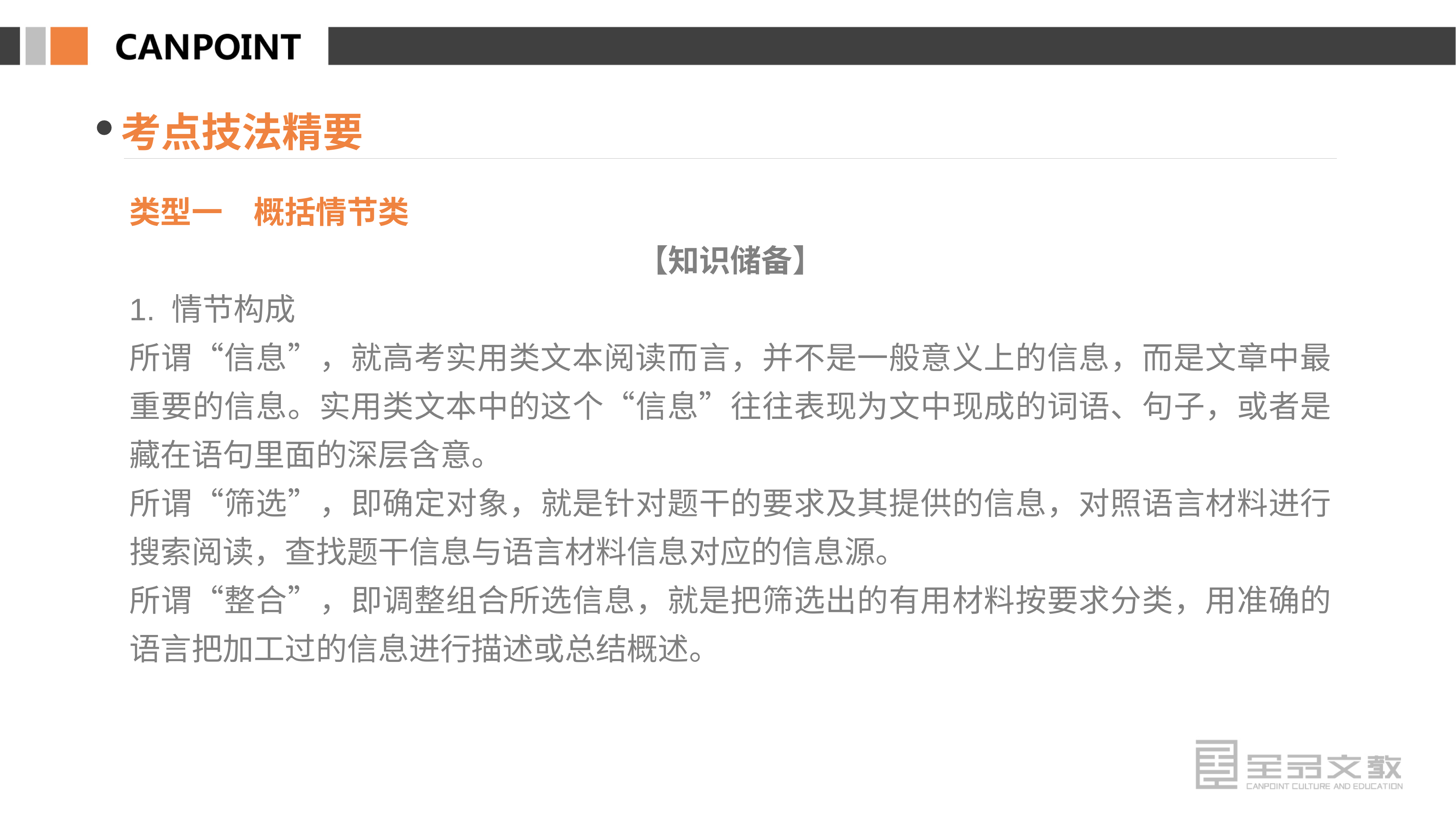

考点技法精要

类型一　概括情节类
【知识储备】
1. 情节构成
所谓“信息”，就高考实用类文本阅读而言，并不是一般意义上的信息，而是文章中最重要的信息。实用类文本中的这个“信息”往往表现为文中现成的词语、句子，或者是藏在语句里面的深层含意。
所谓“筛选”，即确定对象，就是针对题干的要求及其提供的信息，对照语言材料进行搜索阅读，查找题干信息与语言材料信息对应的信息源。
所谓“整合”，即调整组合所选信息，就是把筛选出的有用材料按要求分类，用准确的语言把加工过的信息进行描述或总结概述。